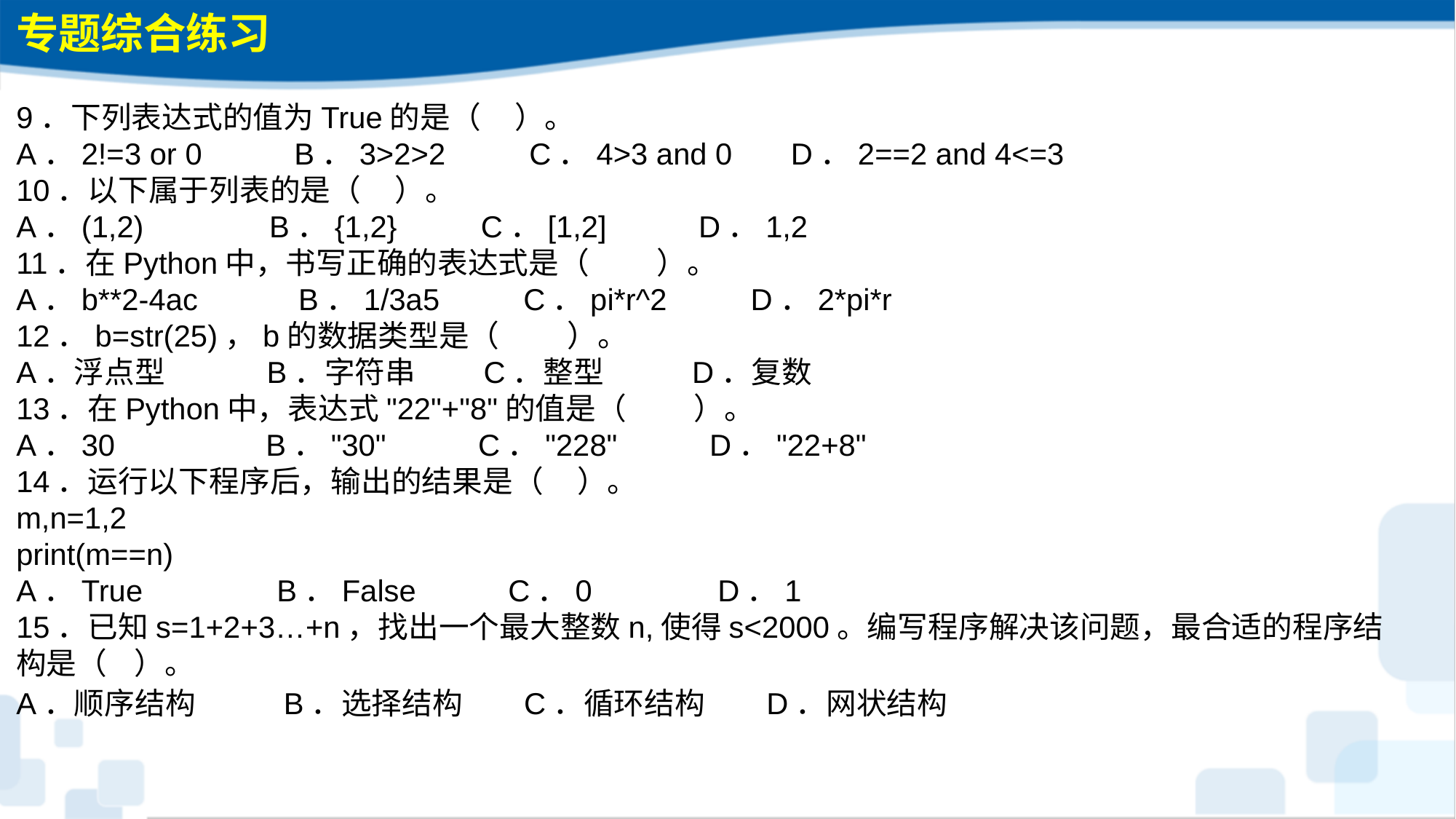

专题综合练习
9．下列表达式的值为True的是（     ）。A．2!=3 or 0           B．3>2>2          C．4>3 and 0       D．2==2 and 4<=310．以下属于列表的是（     ）。A．(1,2)               B．{1,2}          C．[1,2]           D．1,211．在Python中，书写正确的表达式是（　 　）。A．b**2-4ac            B．1/3a5          C．pi*r^2          D．2*pi*r12．b=str(25)，b的数据类型是（　 　）。A．浮点型              B．字符串         C．整型            D．复数13．在Python中，表达式"22"+"8"的值是（　 　）。A．30                  B．"30"           C．"228"           D．"22+8"14．运行以下程序后，输出的结果是（     ）。m,n=1,2print(m==n)A．True                B．False           C．0               D．115．已知s=1+2+3…+n，找出一个最大整数n,使得s<2000。编写程序解决该问题，最合适的程序结构是（    ）。A．顺序结构            B．选择结构        C．循环结构        D．网状结构